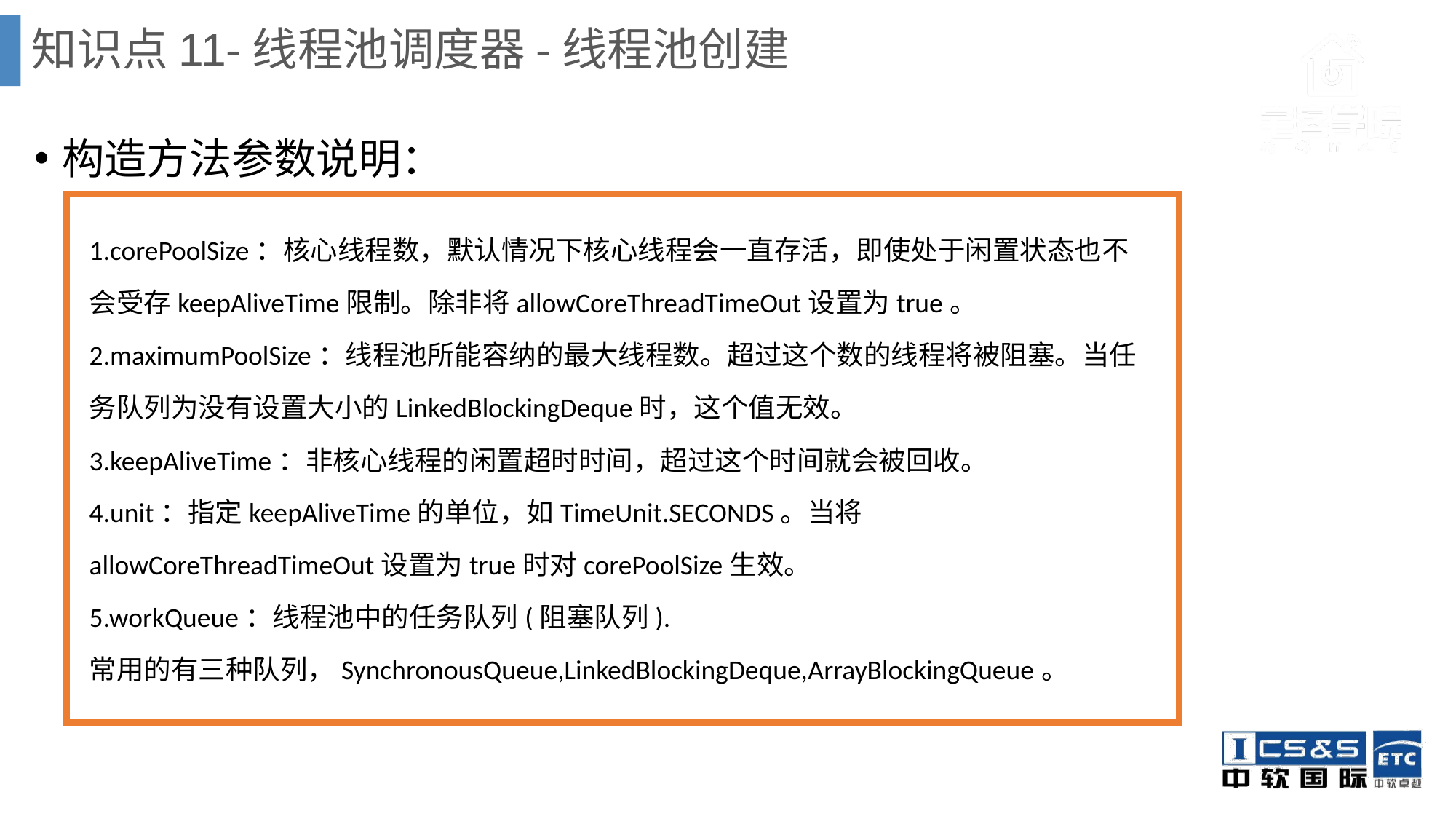

# 知识点11-线程池调度器-线程池创建
构造方法参数说明：

1.corePoolSize：核心线程数，默认情况下核心线程会一直存活，即使处于闲置状态也不会受存keepAliveTime限制。除非将allowCoreThreadTimeOut设置为true。
2.maximumPoolSize：线程池所能容纳的最大线程数。超过这个数的线程将被阻塞。当任务队列为没有设置大小的LinkedBlockingDeque时，这个值无效。
3.keepAliveTime：非核心线程的闲置超时时间，超过这个时间就会被回收。
4.unit：指定keepAliveTime的单位，如TimeUnit.SECONDS。当将allowCoreThreadTimeOut设置为true时对corePoolSize生效。
5.workQueue：线程池中的任务队列(阻塞队列).
常用的有三种队列，SynchronousQueue,LinkedBlockingDeque,ArrayBlockingQueue。